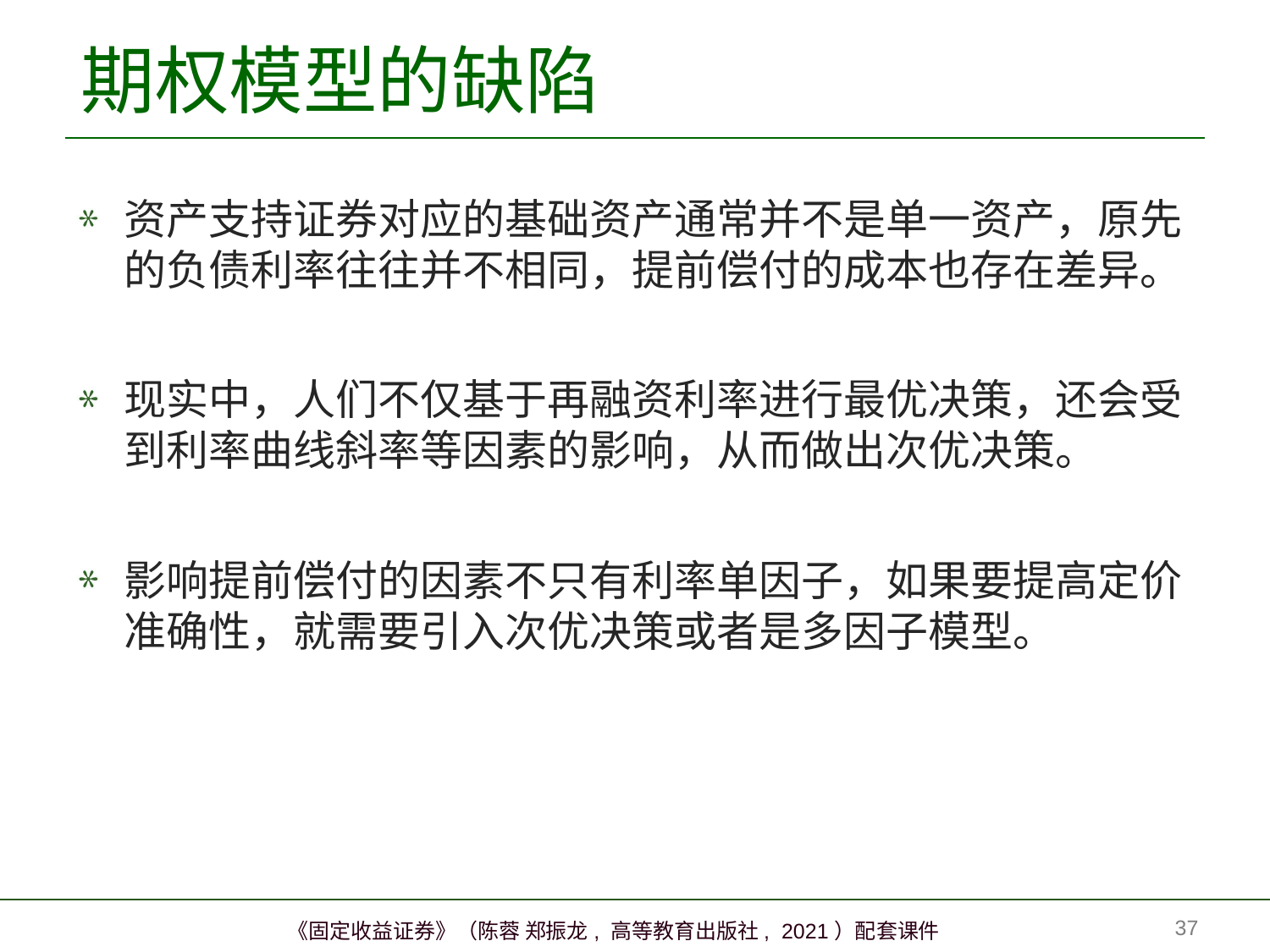

# 期权模型的缺陷
资产支持证券对应的基础资产通常并不是单一资产，原先的负债利率往往并不相同，提前偿付的成本也存在差异。

现实中，人们不仅基于再融资利率进行最优决策，还会受到利率曲线斜率等因素的影响，从而做出次优决策。

影响提前偿付的因素不只有利率单因子，如果要提高定价准确性，就需要引入次优决策或者是多因子模型。
37